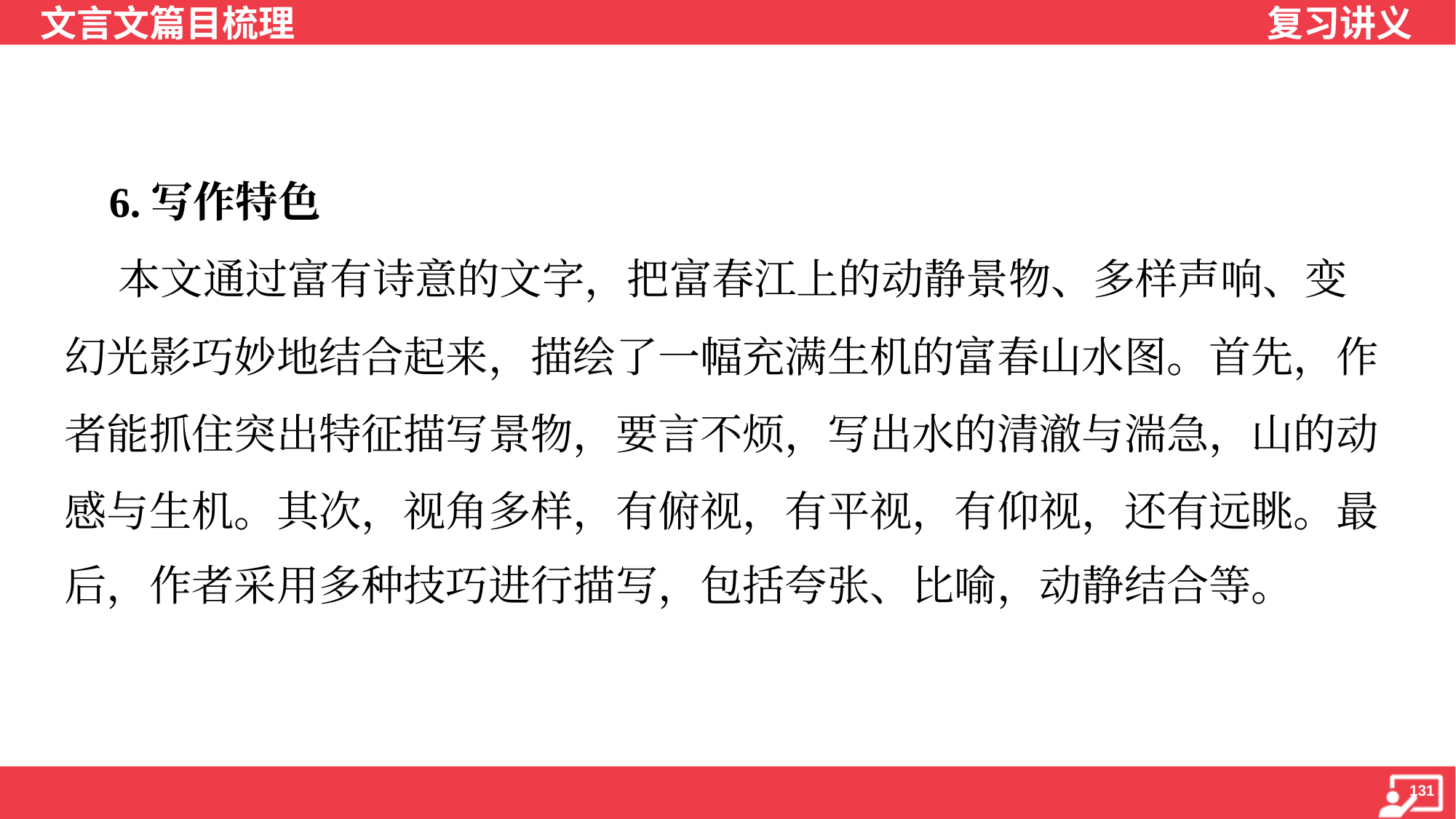

6.写作特色
    本文通过富有诗意的文字，把富春江上的动静景物、多样声响、变
幻光影巧妙地结合起来，描绘了一幅充满生机的富春山水图。首先，作
者能抓住突出特征描写景物，要言不烦，写出水的清澈与湍急，山的动
感与生机。其次，视角多样，有俯视，有平视，有仰视，还有远眺。最
后，作者采用多种技巧进行描写，包括夸张、比喻，动静结合等。